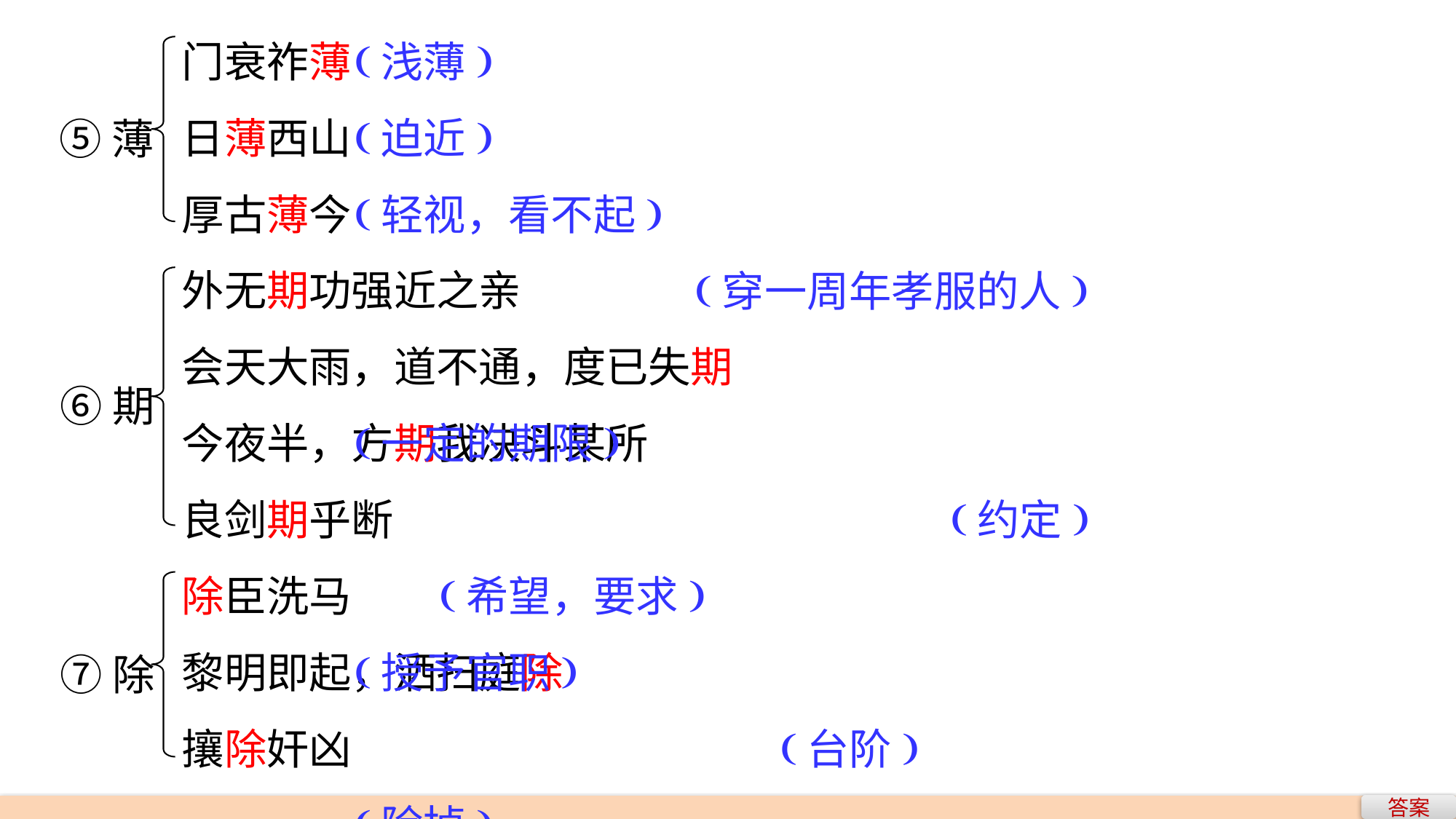

门衰祚薄
日薄西山
厚古薄今
外无期功强近之亲
会天大雨，道不通，度已失期
今夜半，方期我决斗某所
良剑期乎断
除臣洗马
黎明即起，洒扫庭除
攘除奸凶
(浅薄)
(迫近)
(轻视，看不起)
                (穿一周年孝服的人)
                                    (一定的期限)
                            (约定)
    (希望，要求)
(授予官职)
                    (台阶)
(除掉)

⑤薄

⑥期

⑦除
答案